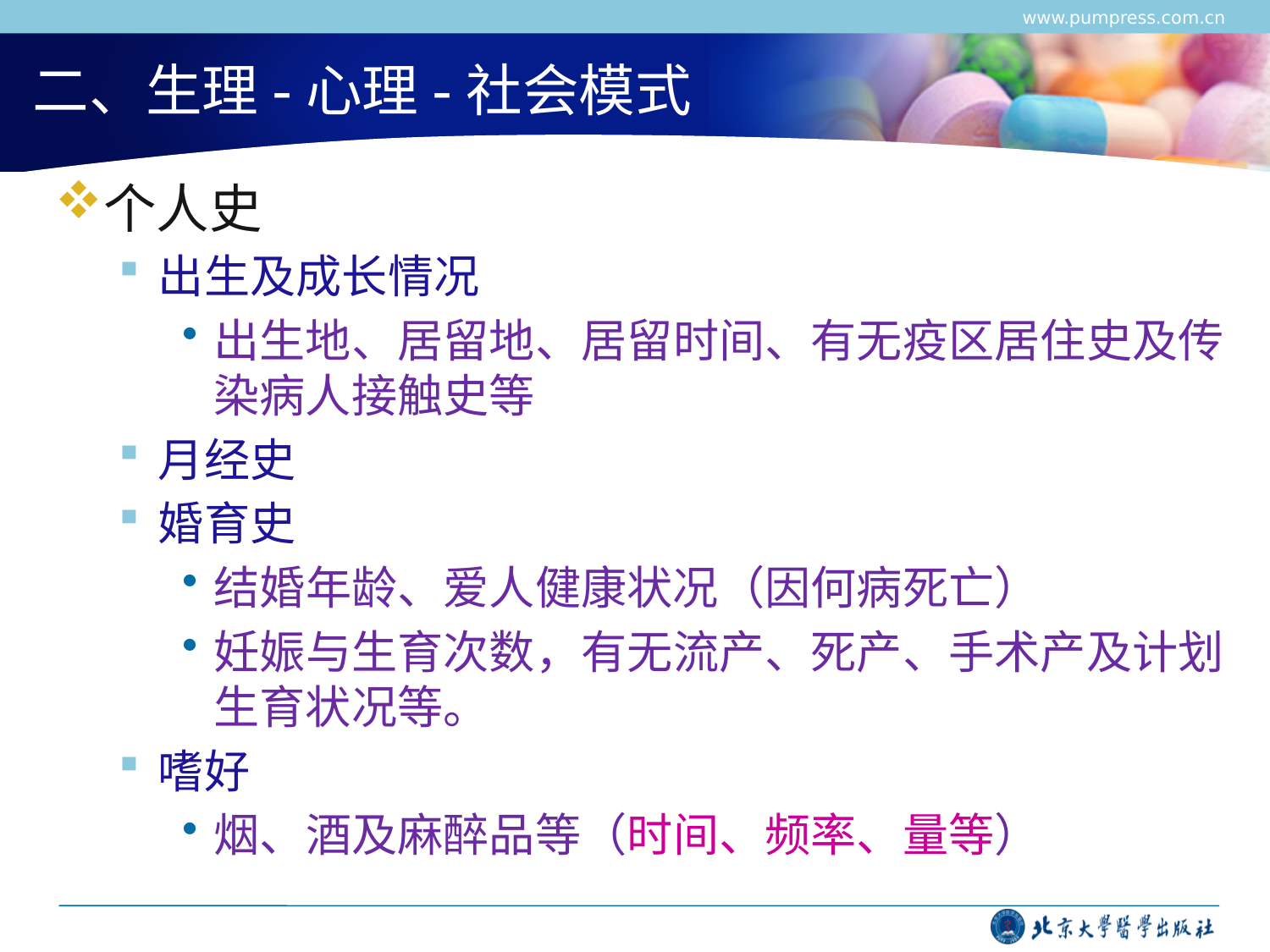

www.pumpress.com.cn
# 二、生理-心理-社会模式
个人史
出生及成长情况
出生地、居留地、居留时间、有无疫区居住史及传染病人接触史等
月经史
婚育史
结婚年龄、爱人健康状况（因何病死亡）
妊娠与生育次数，有无流产、死产、手术产及计划生育状况等。
嗜好
烟、酒及麻醉品等（时间、频率、量等）